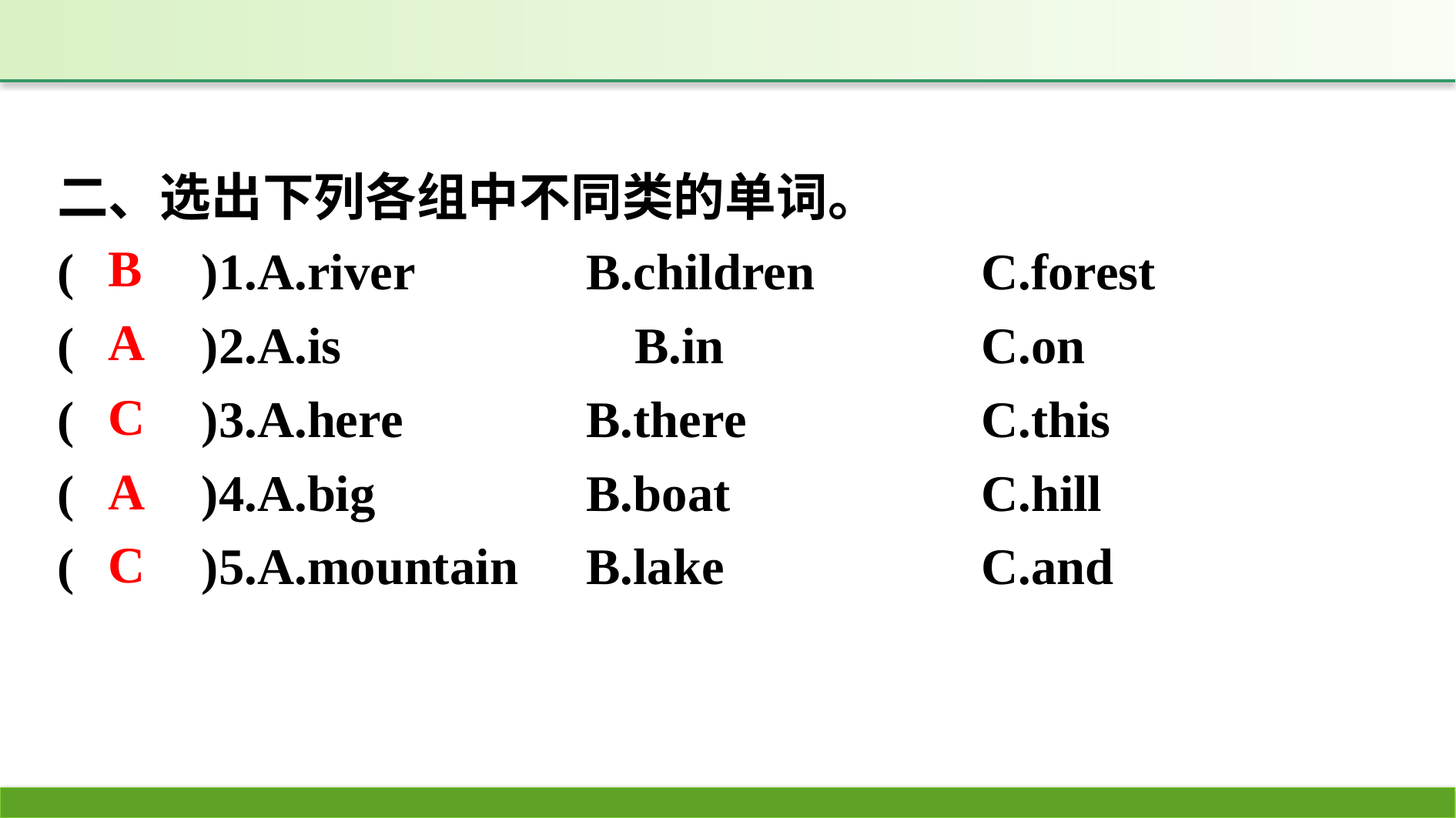

二、选出下列各组中不同类的单词。
(　　)1.A.river　　	B.children　　	C.forest
(　　)2.A.is			B.in			C.on
(　　)3.A.here		B.there			C.this
(　　)4.A.big		B.boat			C.hill
(　　)5.A.mountain	B.lake			C.and
B
A
C
A
C